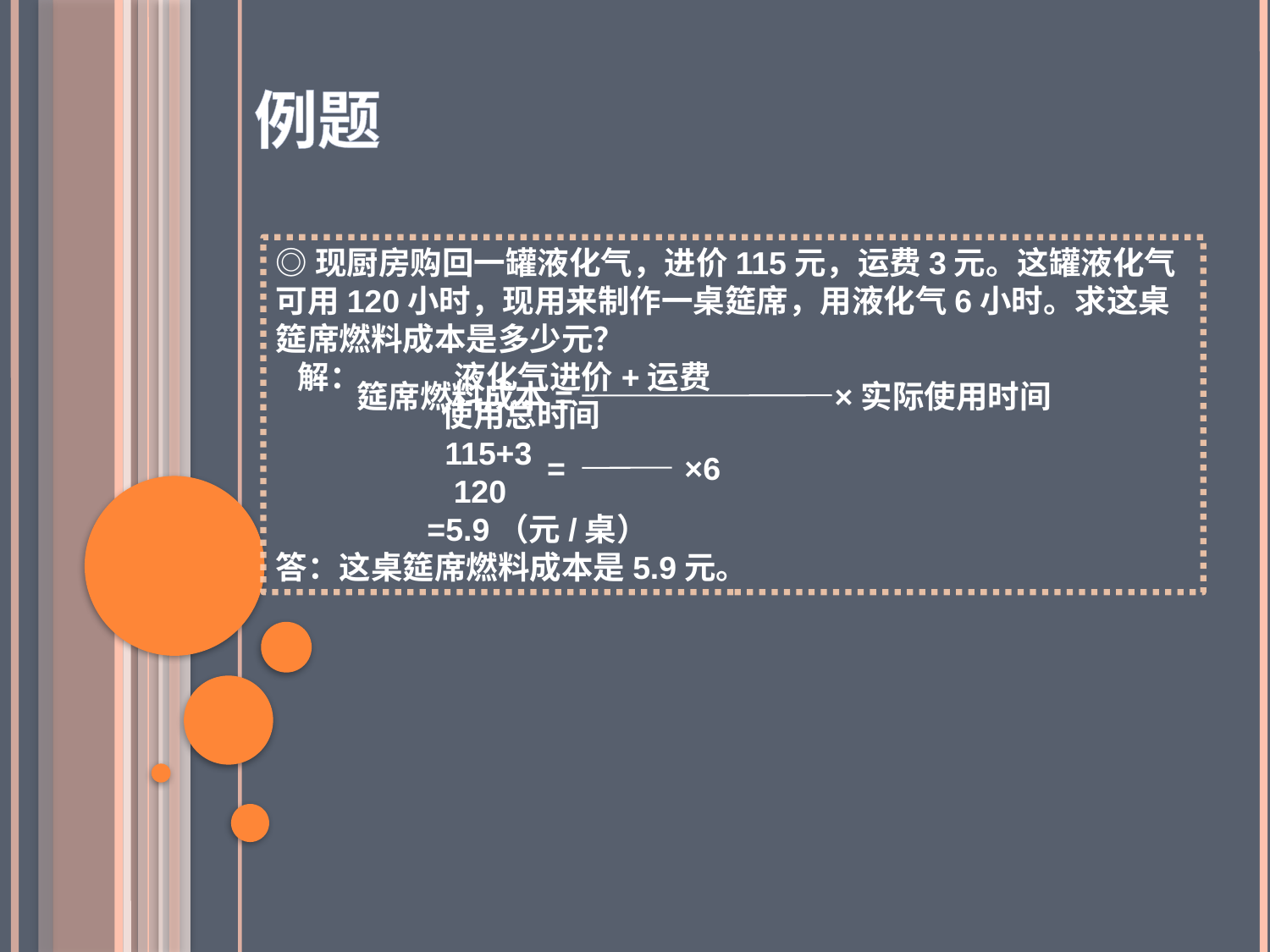

例题
◎现厨房购回一罐液化气，进价115元，运费3元。这罐液化气可用120小时，现用来制作一桌筵席，用液化气6小时。求这桌筵席燃料成本是多少元？
  解：             液化气进价+运费
                      使用总时间
                   115+3
                    120
                 =5.9（元/桌）
答：这桌筵席燃料成本是5.9元。
×实际使用时间
 筵席燃料成本=
=
×6